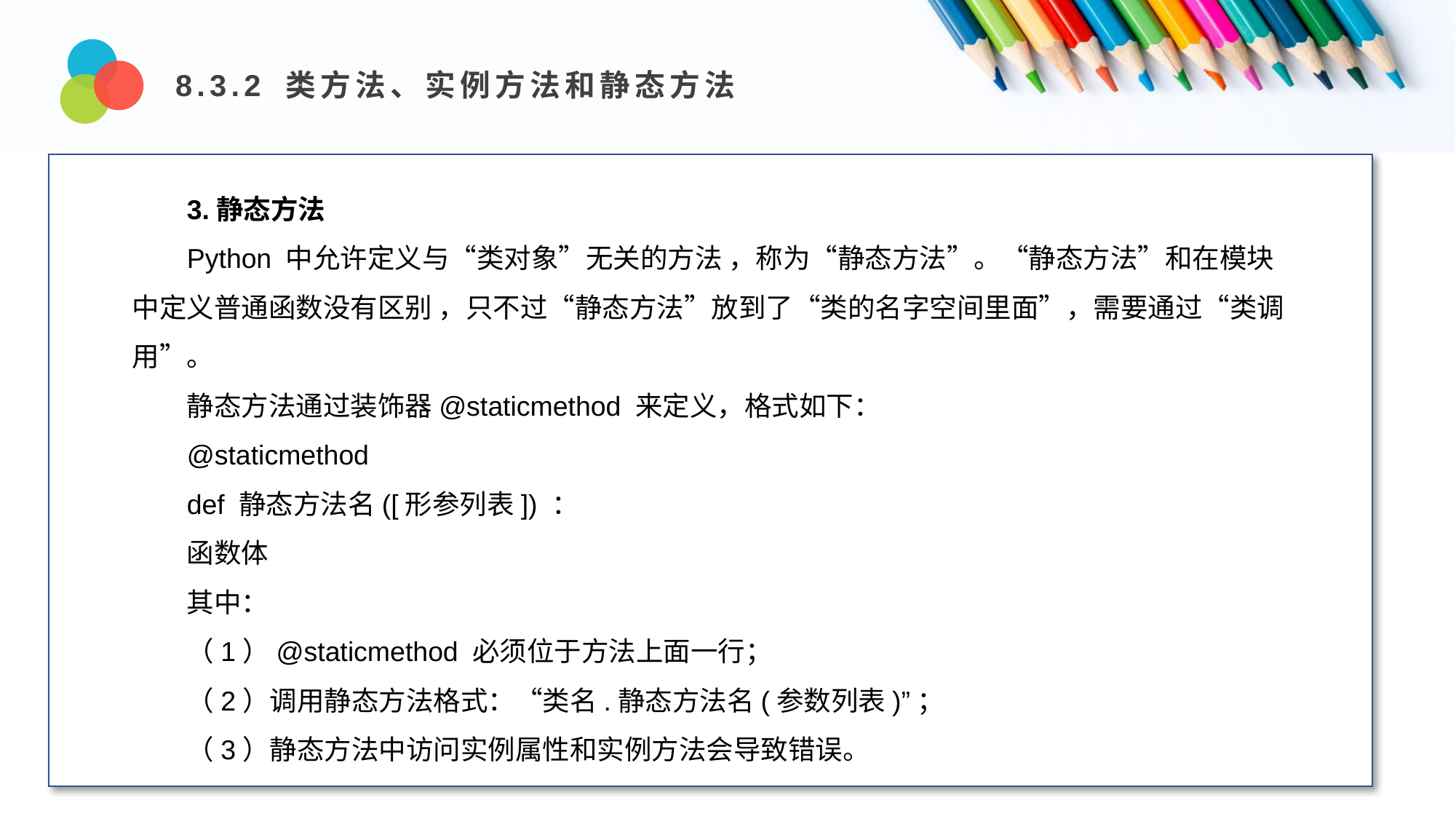

8.3.2 类方法、实例方法和静态方法
Design and Production
3.静态方法
Python 中允许定义与“类对象”无关的方法 ，称为“静态方法”。“静态方法”和在模块中定义普通函数没有区别 ，只不过“静态方法”放到了“类的名字空间里面”，需要通过“类调用”。
静态方法通过装饰器@staticmethod 来定义，格式如下：
@staticmethod
def 静态方法名([形参列表]) ：
函数体
其中：
（1）@staticmethod 必须位于方法上面一行；
（2）调用静态方法格式：“类名.静态方法名(参数列表)”；
（3）静态方法中访问实例属性和实例方法会导致错误。